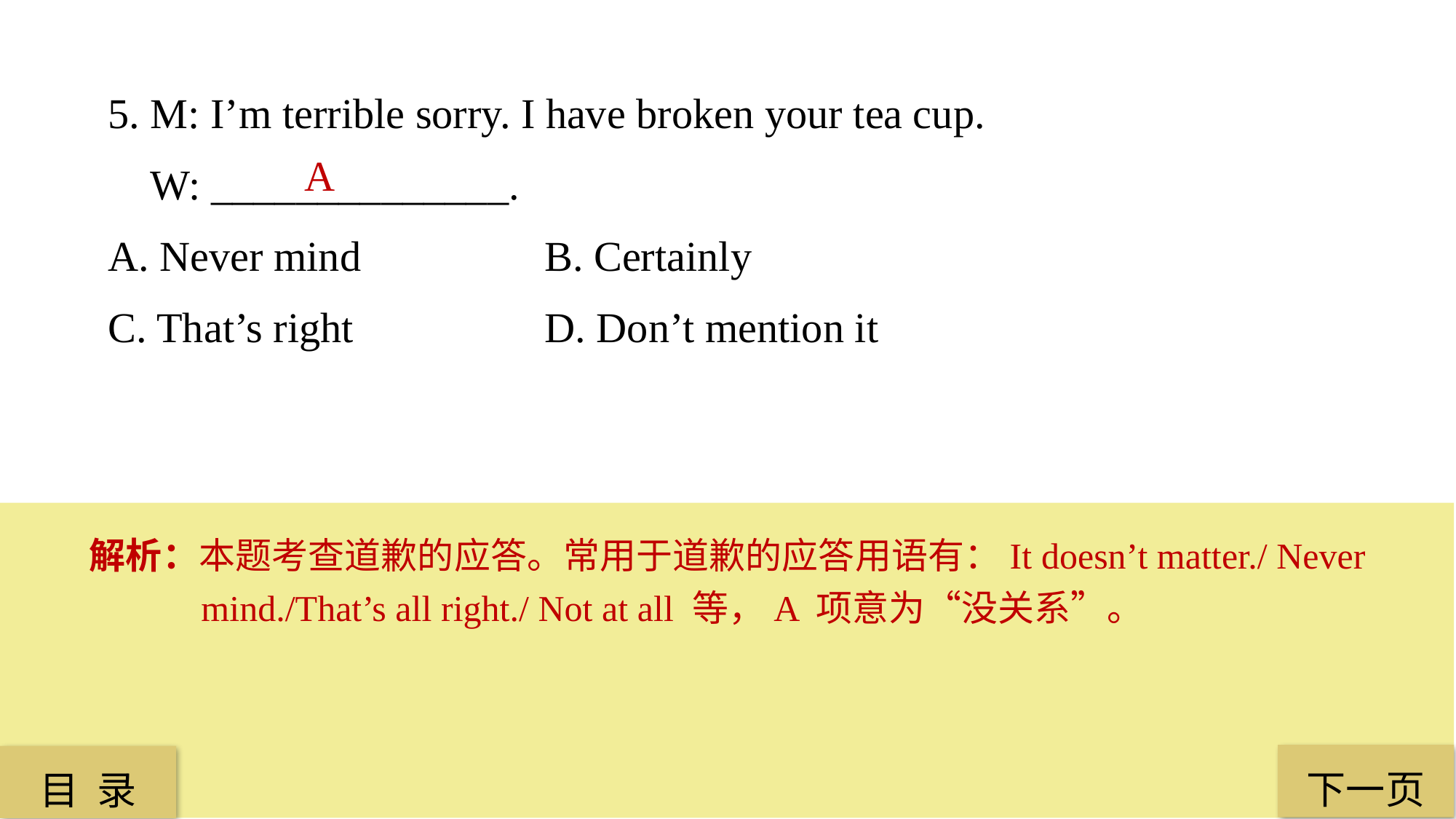

5. M: I’m terrible sorry. I have broken your tea cup.
    W: ______________.
A. Never mind 		B. Certainly
C. That’s right 		D. Don’t mention it
 A
解析：本题考查道歉的应答。常用于道歉的应答用语有：It doesn’t matter./ Never mind./That’s all right./ Not at all 等，A 项意为“没关系”。